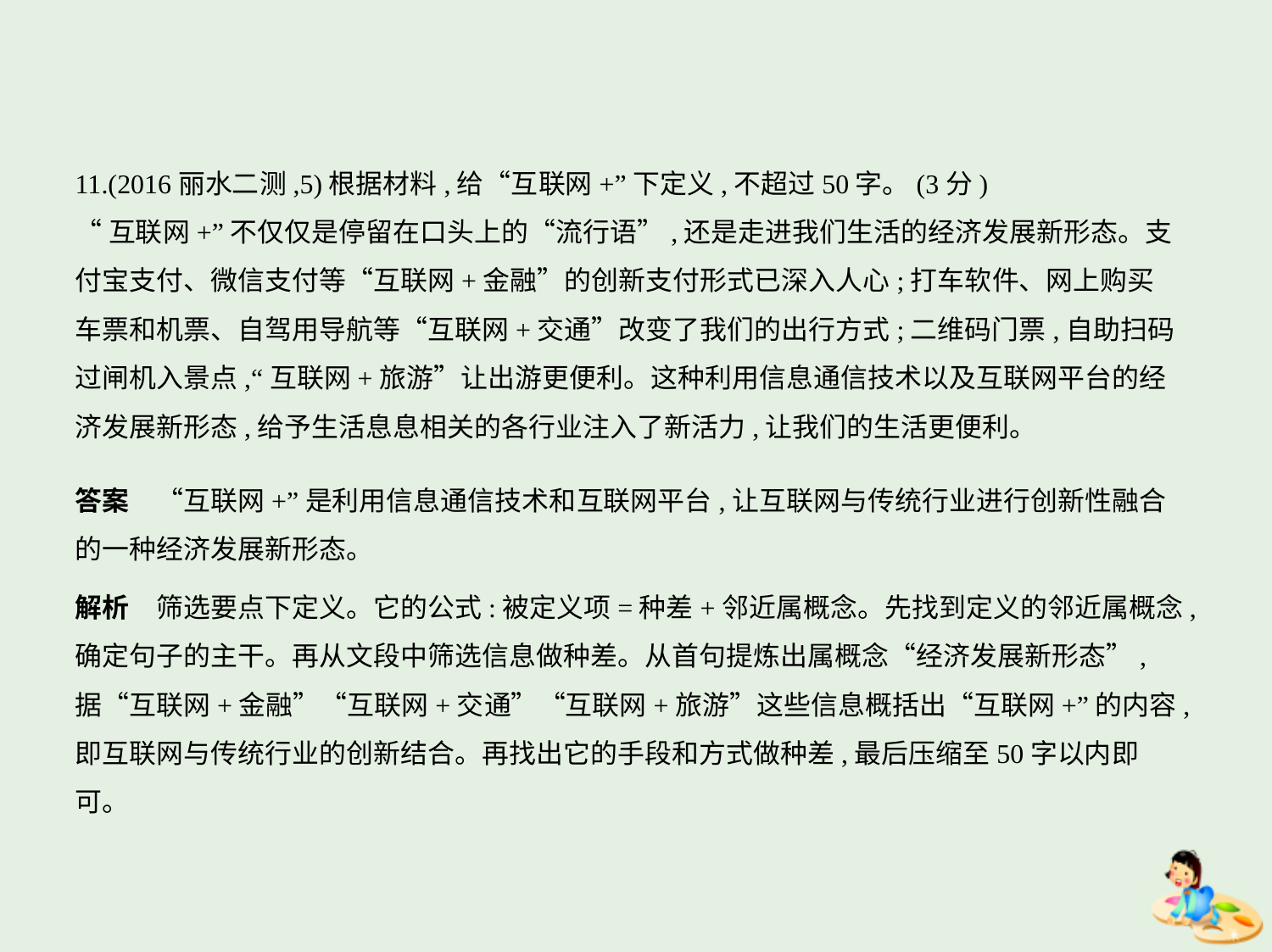

11.(2016丽水二测,5)根据材料,给“互联网+”下定义,不超过50字。(3分)
“互联网+”不仅仅是停留在口头上的“流行语”,还是走进我们生活的经济发展新形态。支
付宝支付、微信支付等“互联网+金融”的创新支付形式已深入人心;打车软件、网上购买
车票和机票、自驾用导航等“互联网+交通”改变了我们的出行方式;二维码门票,自助扫码
过闸机入景点,“互联网+旅游”让出游更便利。这种利用信息通信技术以及互联网平台的经
济发展新形态,给予生活息息相关的各行业注入了新活力,让我们的生活更便利。
答案　“互联网+”是利用信息通信技术和互联网平台,让互联网与传统行业进行创新性融合
的一种经济发展新形态。
解析　筛选要点下定义。它的公式:被定义项=种差+邻近属概念。先找到定义的邻近属概念,
确定句子的主干。再从文段中筛选信息做种差。从首句提炼出属概念“经济发展新形态”,
据“互联网+金融”“互联网+交通”“互联网+旅游”这些信息概括出“互联网+”的内容,
即互联网与传统行业的创新结合。再找出它的手段和方式做种差,最后压缩至50字以内即
可。